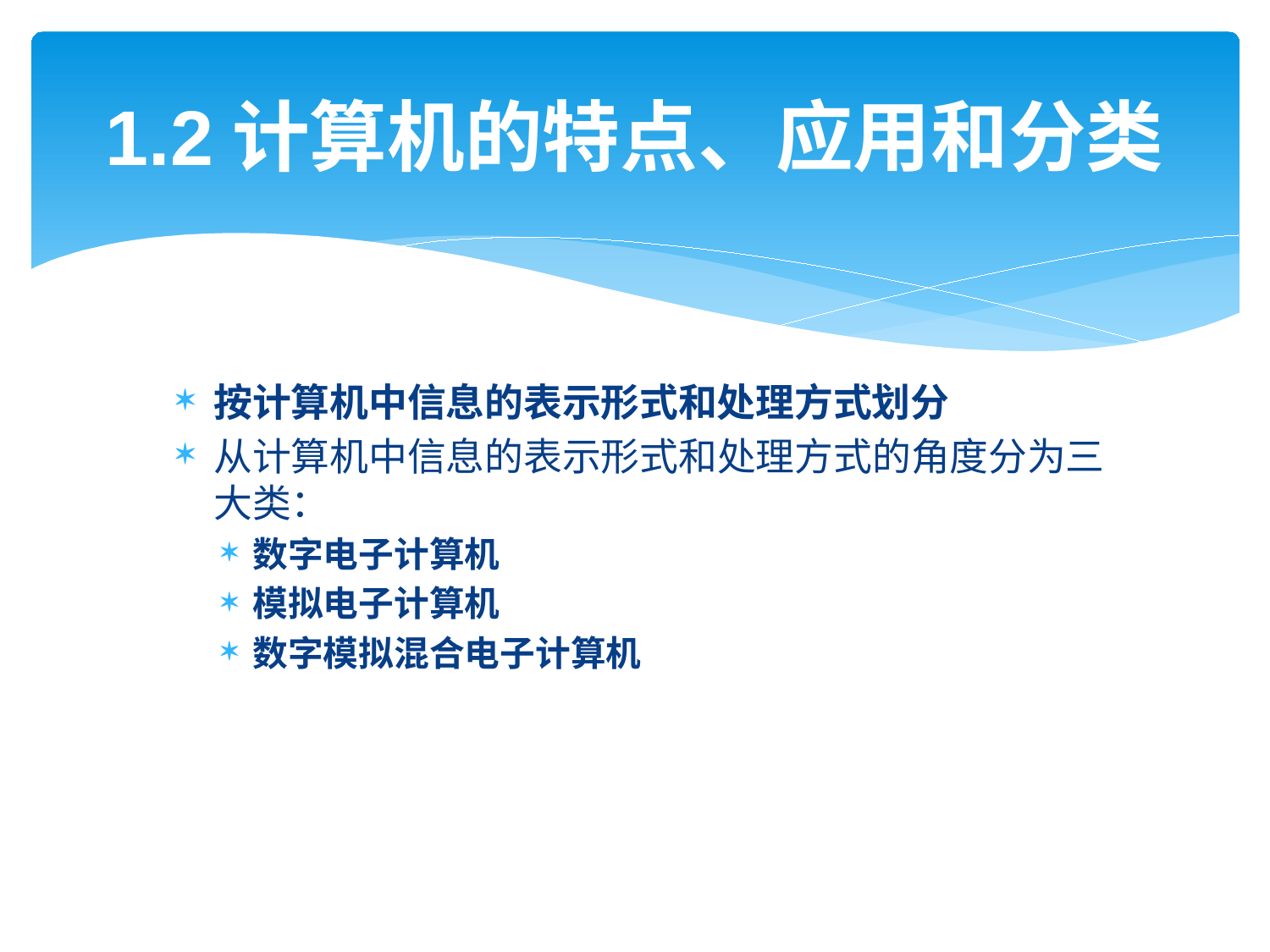

# 1.2计算机的特点、应用和分类
按计算机中信息的表示形式和处理方式划分
从计算机中信息的表示形式和处理方式的角度分为三大类：
数字电子计算机
模拟电子计算机
数字模拟混合电子计算机